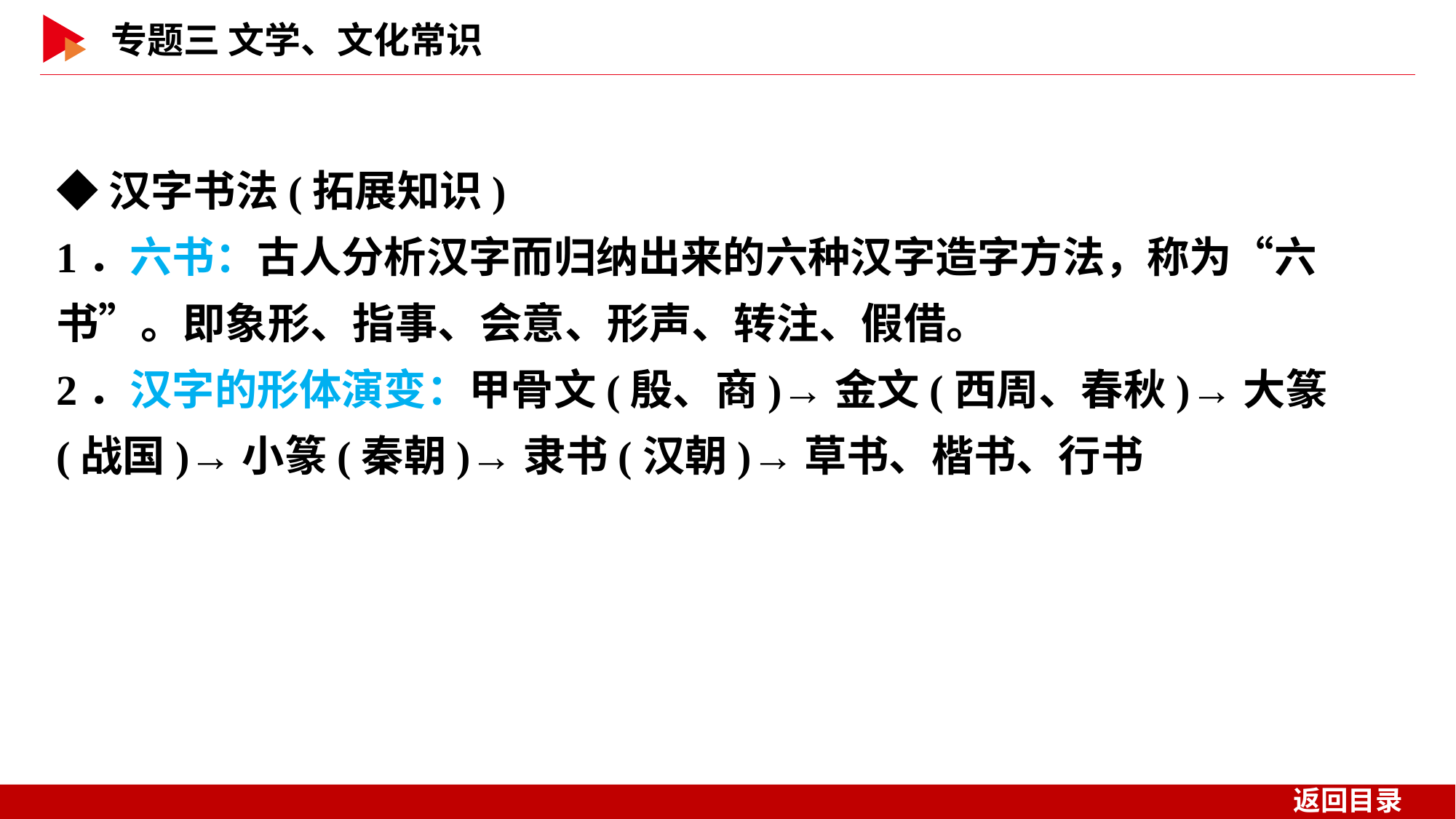

◆汉字书法(拓展知识)
1．六书：古人分析汉字而归纳出来的六种汉字造字方法，称为“六书”。即象形、指事、会意、形声、转注、假借。
2．汉字的形体演变：甲骨文(殷、商)→金文(西周、春秋)→大篆(战国)→小篆(秦朝)→隶书(汉朝)→草书、楷书、行书